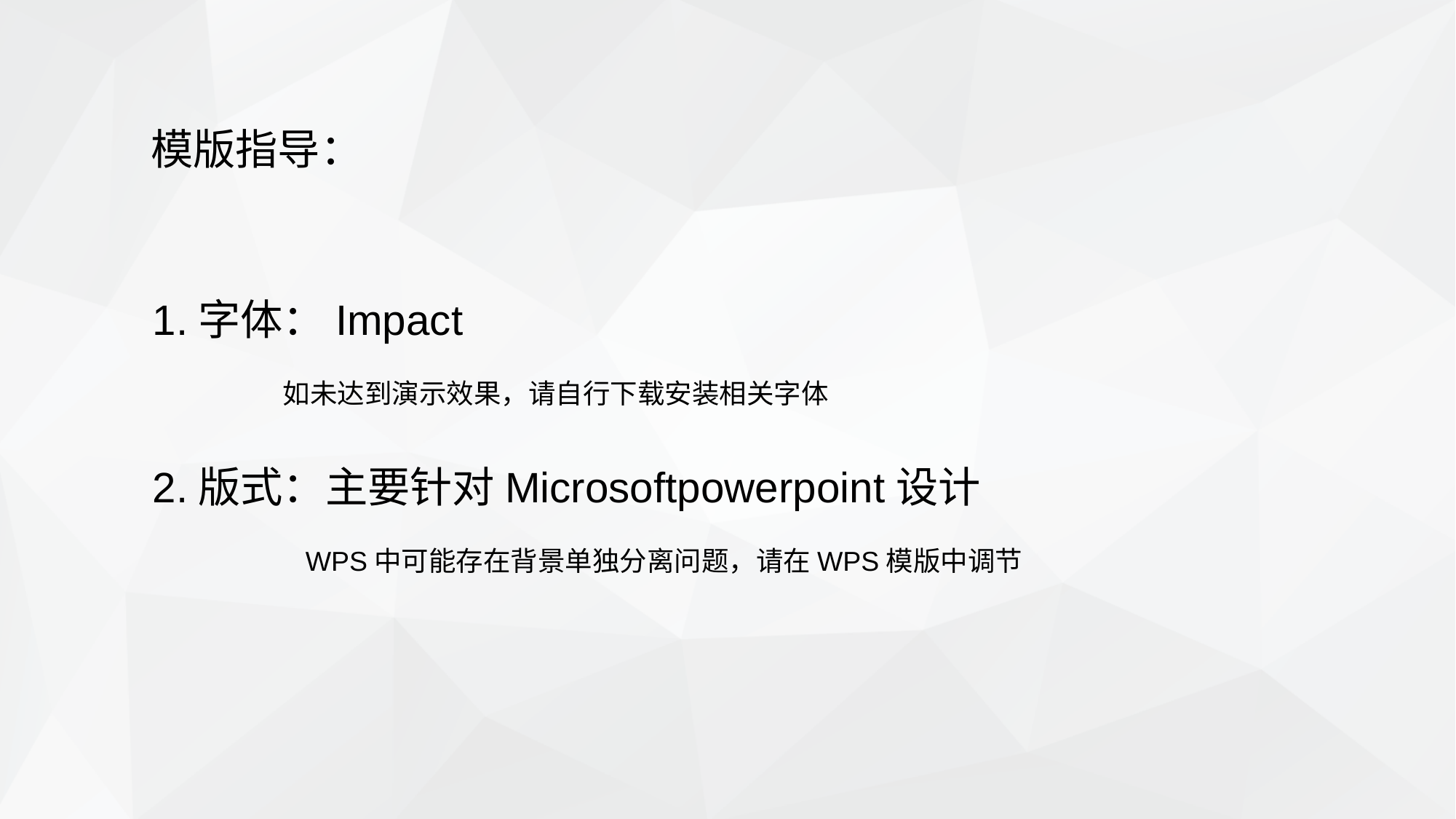

模版指导：
1.字体：Impact
                    如未达到演示效果，请自行下载安装相关字体
2.版式：主要针对Microsoftpowerpoint设计
                    WPS中可能存在背景单独分离问题，请在WPS模版中调节